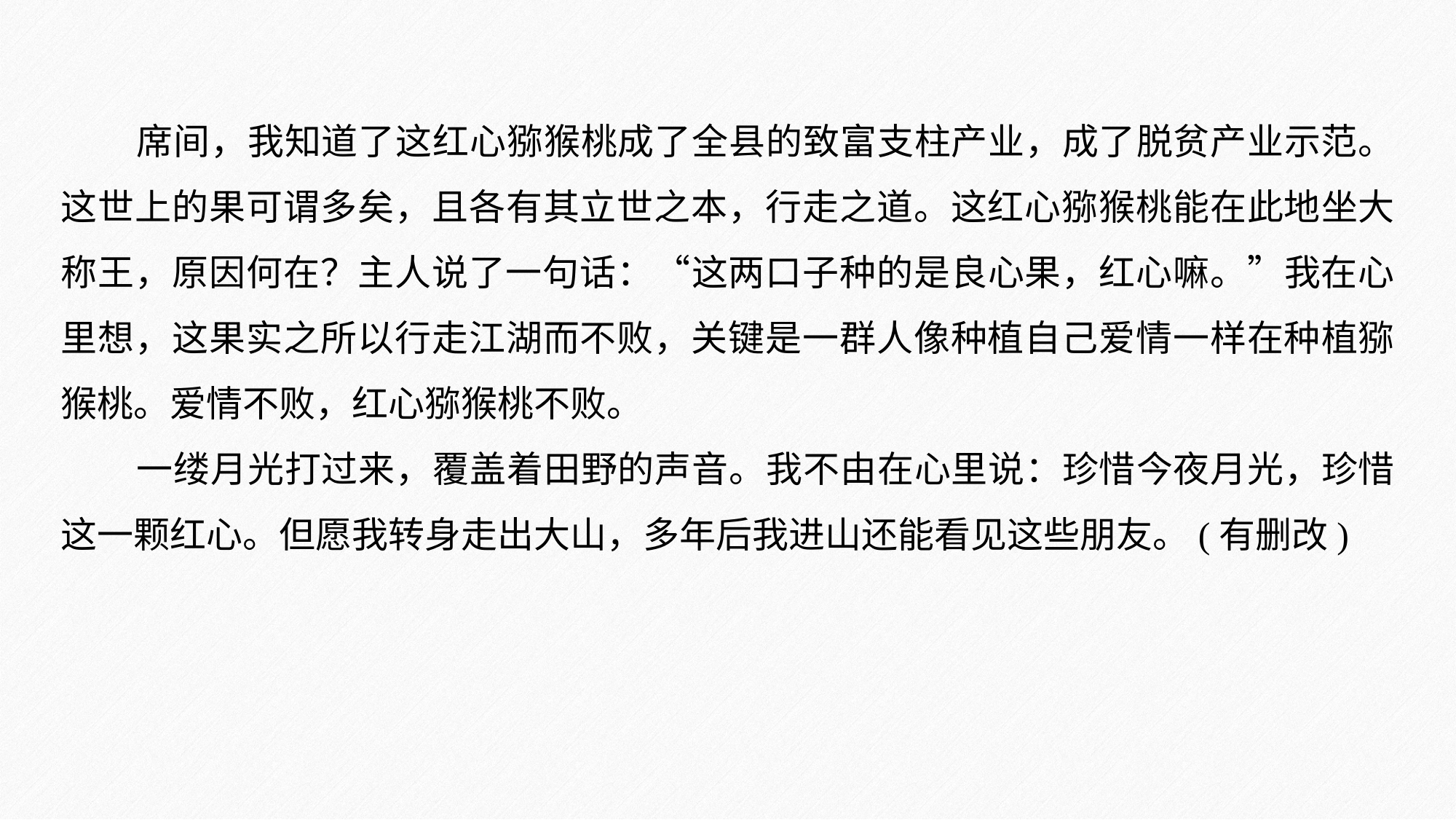

席间，我知道了这红心猕猴桃成了全县的致富支柱产业，成了脱贫产业示范。这世上的果可谓多矣，且各有其立世之本，行走之道。这红心猕猴桃能在此地坐大称王，原因何在？主人说了一句话：“这两口子种的是良心果，红心嘛。”我在心里想，这果实之所以行走江湖而不败，关键是一群人像种植自己爱情一样在种植猕猴桃。爱情不败，红心猕猴桃不败。
一缕月光打过来，覆盖着田野的声音。我不由在心里说：珍惜今夜月光，珍惜这一颗红心。但愿我转身走出大山，多年后我进山还能看见这些朋友。(有删改)